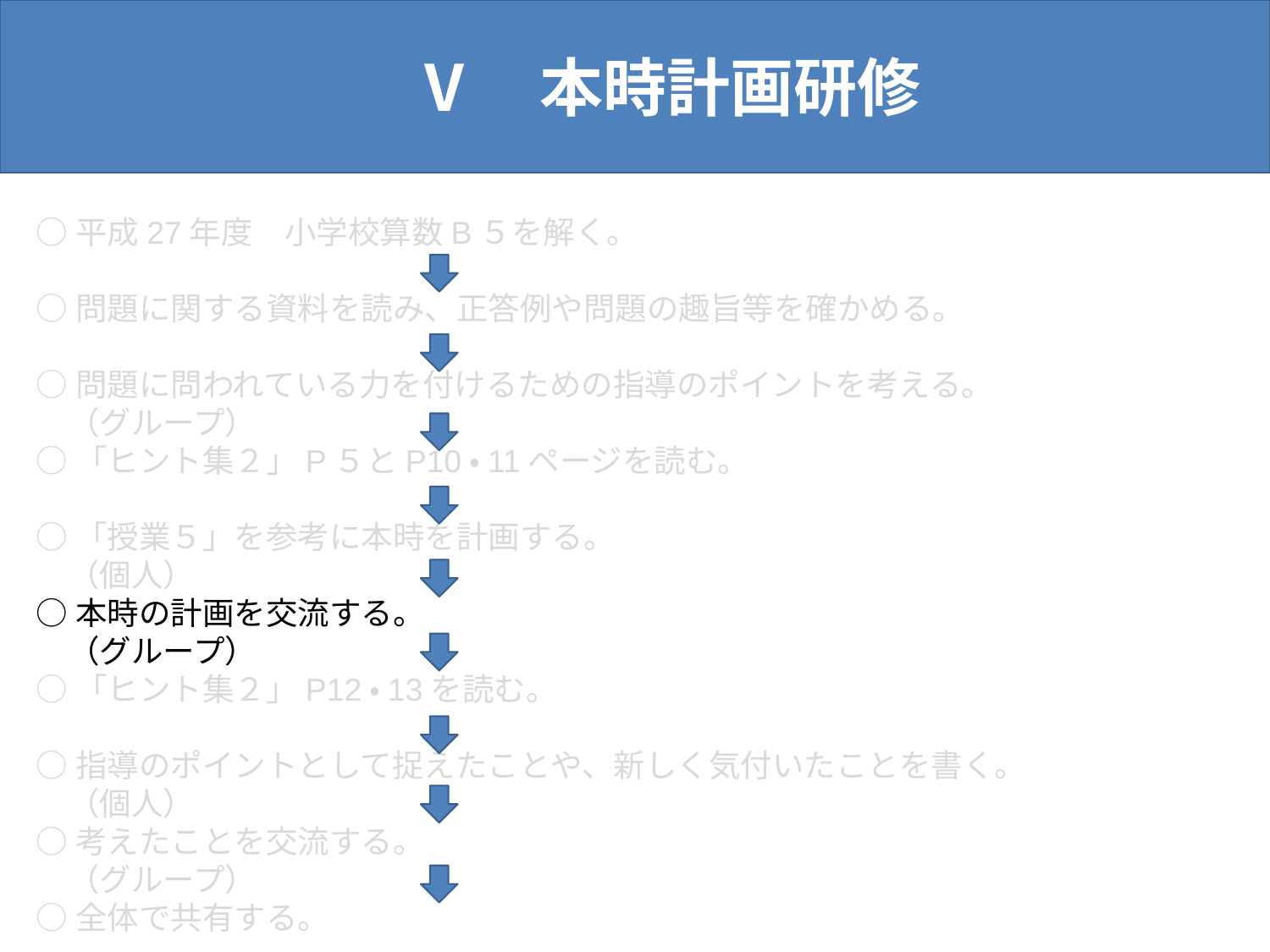

Ⅴ　本時計画研修
○平成27年度　小学校算数B５を解く。

○問題に関する資料を読み、正答例や問題の趣旨等を確かめる。

○問題に問われている力を付けるための指導のポイントを考える。
　（グループ）
○「ヒント集２」P５とP10・11ページを読む。

○「授業５」を参考に本時を計画する。
　（個人）
○本時の計画を交流する。
　（グループ）
○「ヒント集２」P12・13を読む。

○指導のポイントとして捉えたことや、新しく気付いたことを書く。
　（個人）
○考えたことを交流する。
　（グループ）
○全体で共有する。